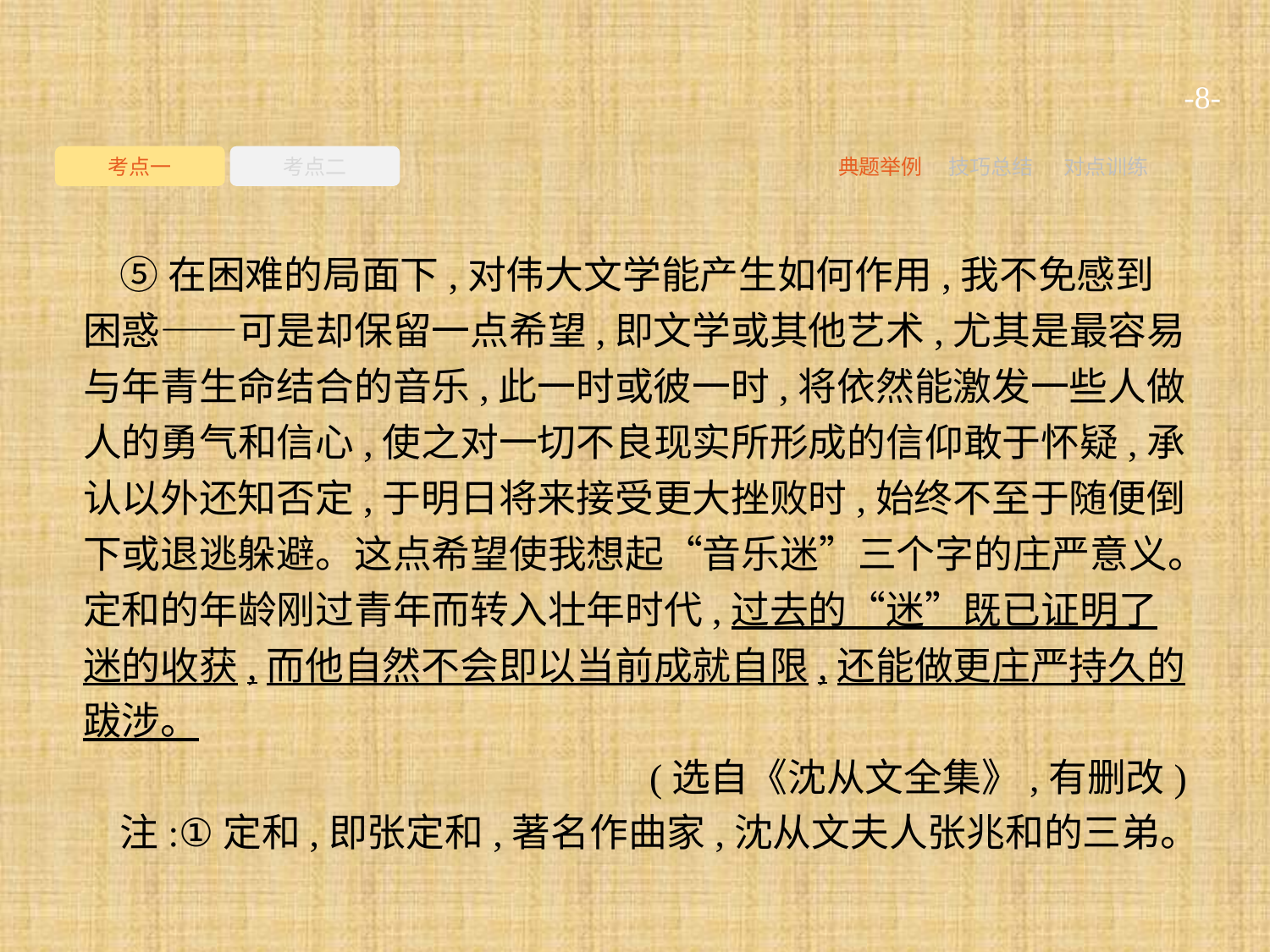

-8-
考点一
考点二
典题举例
技巧总结
对点训练
⑤在困难的局面下,对伟大文学能产生如何作用,我不免感到困惑——可是却保留一点希望,即文学或其他艺术,尤其是最容易与年青生命结合的音乐,此一时或彼一时,将依然能激发一些人做人的勇气和信心,使之对一切不良现实所形成的信仰敢于怀疑,承认以外还知否定,于明日将来接受更大挫败时,始终不至于随便倒下或退逃躲避。这点希望使我想起“音乐迷”三个字的庄严意义。定和的年龄刚过青年而转入壮年时代,过去的“迷”既已证明了迷的收获,而他自然不会即以当前成就自限,还能做更庄严持久的跋涉。
(选自《沈从文全集》,有删改)
注:①定和,即张定和,著名作曲家,沈从文夫人张兆和的三弟。